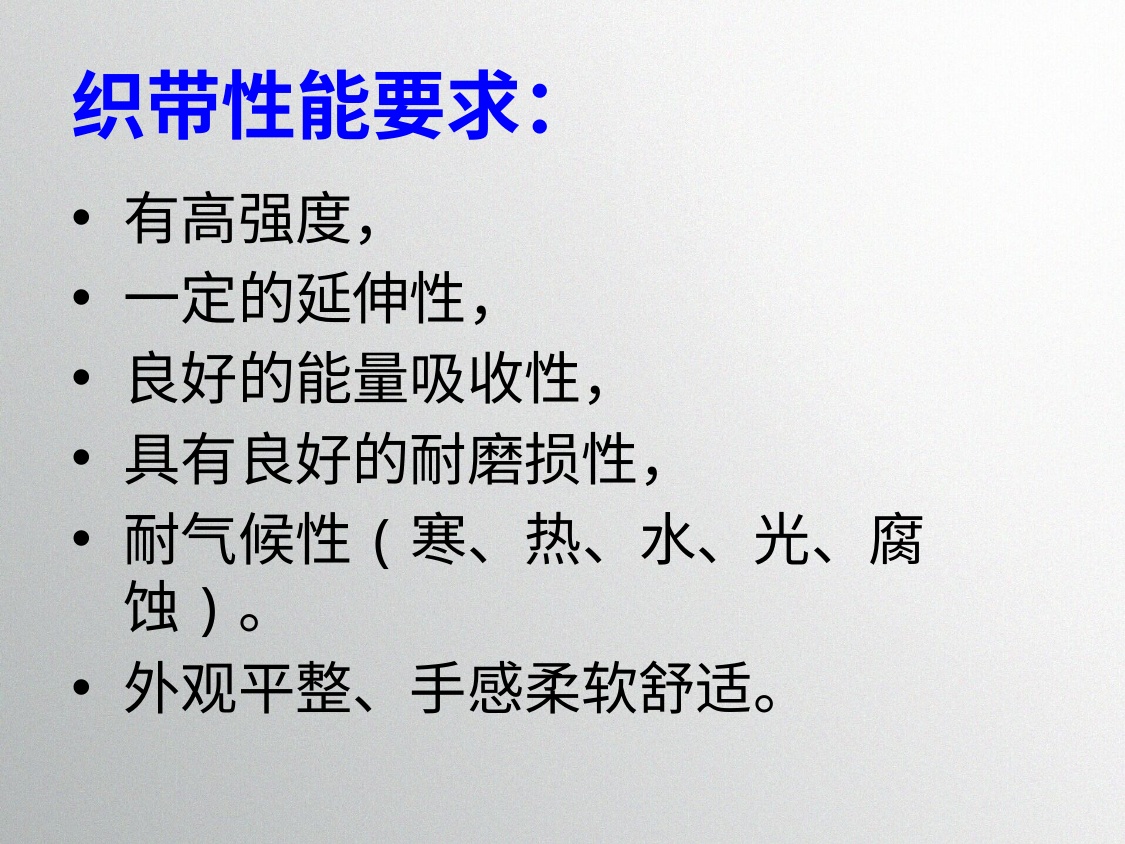

# 织带性能要求：
有高强度，
一定的延伸性，
良好的能量吸收性，
具有良好的耐磨损性，
耐气候性(寒、热、水、光、腐蚀)。
外观平整、手感柔软舒适。